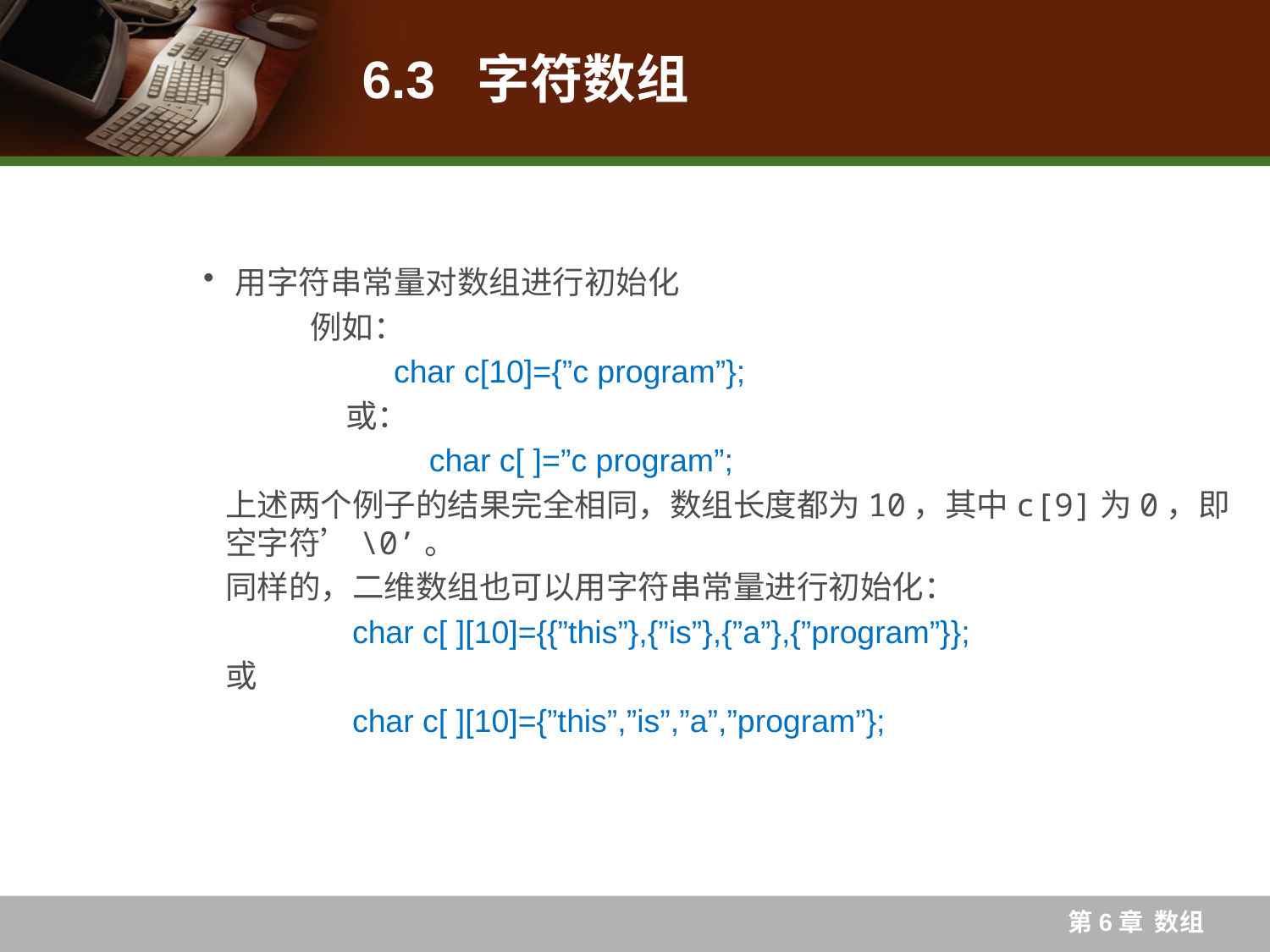

# 6.3  字符数组
用字符串常量对数组进行初始化
	     例如：
		char c[10]={”c program”};
	     或：
		char c[ ]=”c program”;
上述两个例子的结果完全相同，数组长度都为10，其中c[9]为0，即空字符’\0’。
同样的，二维数组也可以用字符串常量进行初始化：
	char c[ ][10]={{”this”},{”is”},{”a”},{”program”}};
或
	char c[ ][10]={”this”,”is”,”a”,”program”};
第6章  数组